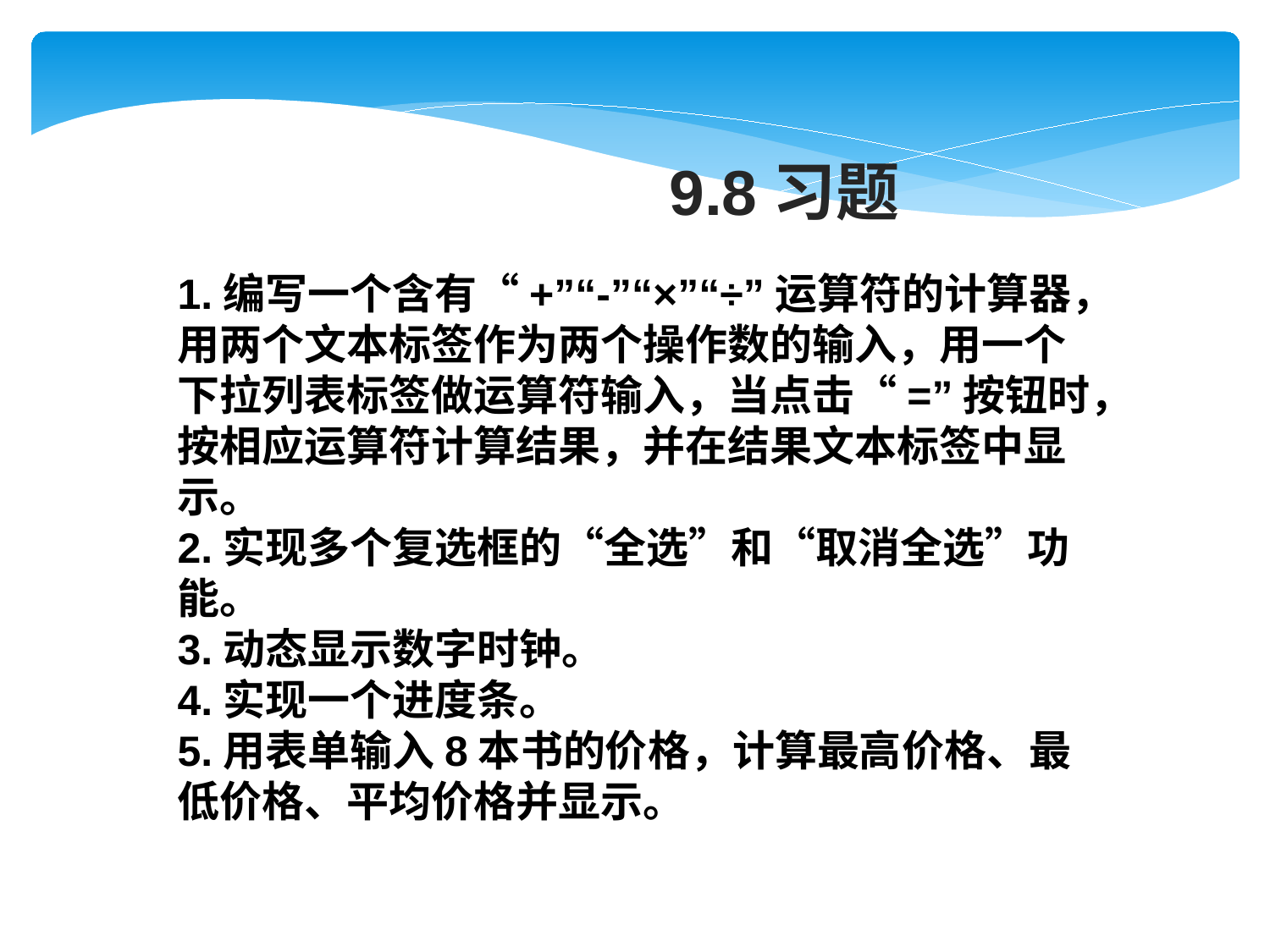

9.8习题

1.编写一个含有“+”“-”“×”“÷”运算符的计算器，用两个文本标签作为两个操作数的输入，用一个下拉列表标签做运算符输入，当点击“=”按钮时，按相应运算符计算结果，并在结果文本标签中显示。
2.实现多个复选框的“全选”和“取消全选”功能。
3.动态显示数字时钟。
4.实现一个进度条。
5.用表单输入8本书的价格，计算最高价格、最低价格、平均价格并显示。